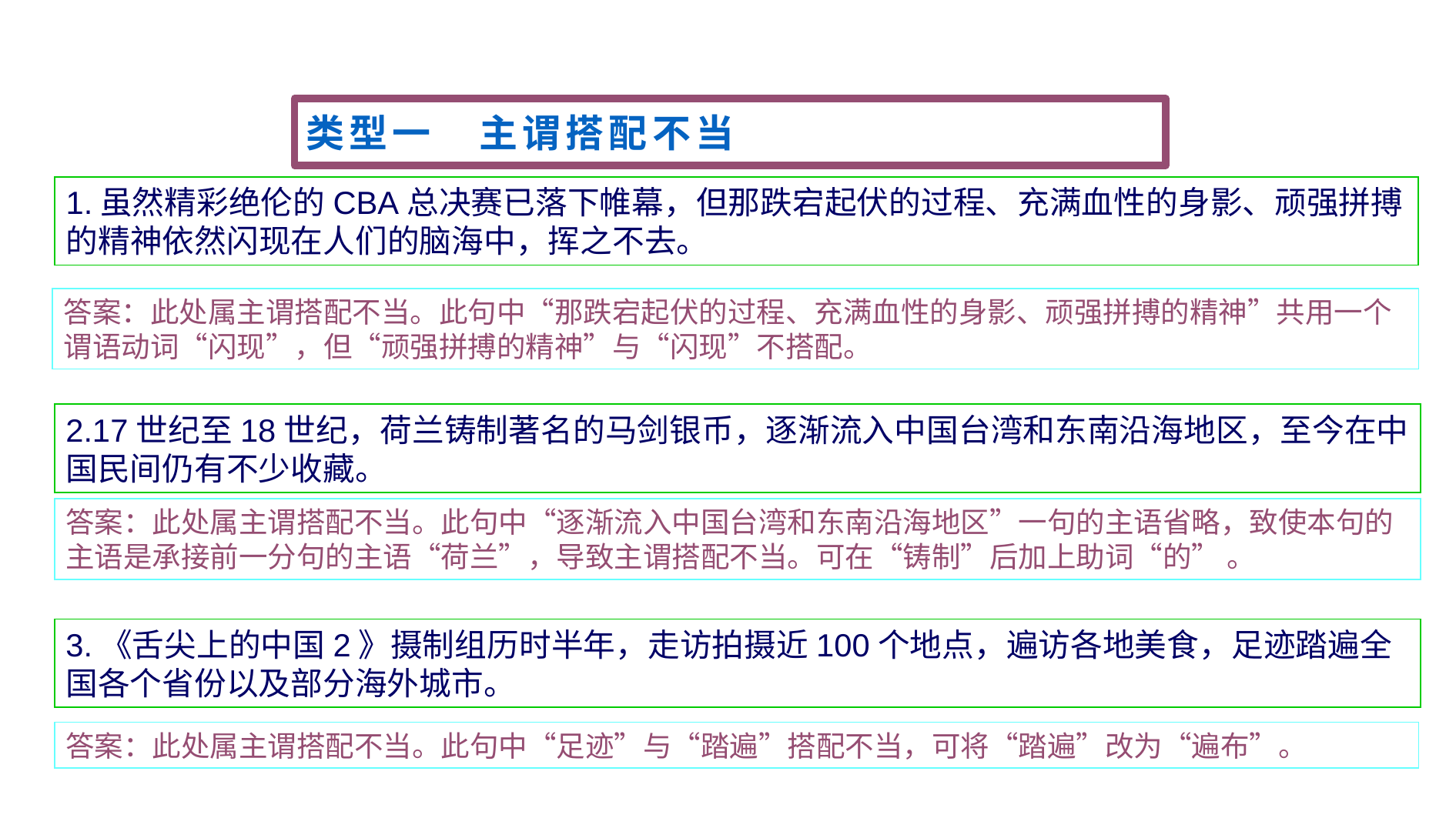

类型一　主谓搭配不当
1.虽然精彩绝伦的CBA总决赛已落下帷幕，但那跌宕起伏的过程、充满血性的身影、顽强拼搏的精神依然闪现在人们的脑海中，挥之不去。

答案：此处属主谓搭配不当。此句中“那跌宕起伏的过程、充满血性的身影、顽强拼搏的精神”共用一个谓语动词“闪现”，但“顽强拼搏的精神”与“闪现”不搭配。
2.17世纪至18世纪，荷兰铸制著名的马剑银币，逐渐流入中国台湾和东南沿海地区，至今在中国民间仍有不少收藏。

答案：此处属主谓搭配不当。此句中“逐渐流入中国台湾和东南沿海地区”一句的主语省略，致使本句的主语是承接前一分句的主语“荷兰”，导致主谓搭配不当。可在“铸制”后加上助词“的” 。
3.《舌尖上的中国2》摄制组历时半年，走访拍摄近100个地点，遍访各地美食，足迹踏遍全国各个省份以及部分海外城市。
答案：此处属主谓搭配不当。此句中“足迹”与“踏遍”搭配不当，可将“踏遍”改为“遍布”。